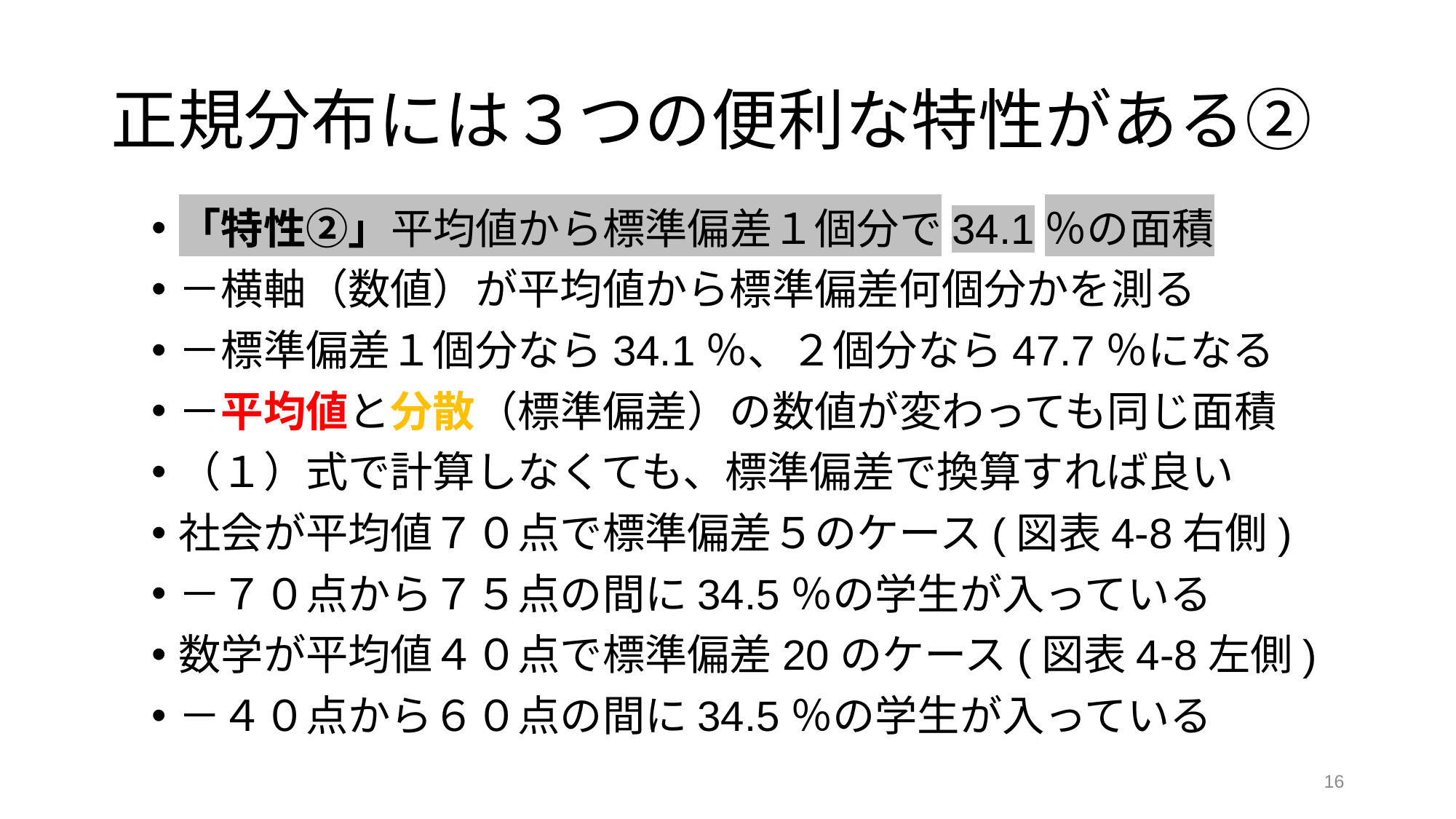

# 正規分布には３つの便利な特性がある②
「特性②」平均値から標準偏差１個分で34.1％の面積
－横軸（数値）が平均値から標準偏差何個分かを測る
－標準偏差１個分なら34.1％、２個分なら47.7％になる
－平均値と分散（標準偏差）の数値が変わっても同じ面積
（１）式で計算しなくても、標準偏差で換算すれば良い
社会が平均値７０点で標準偏差５のケース(図表4-8右側)
－７０点から７５点の間に34.5％の学生が入っている
数学が平均値４０点で標準偏差20のケース(図表4-8左側)
－４０点から６０点の間に34.5％の学生が入っている

16